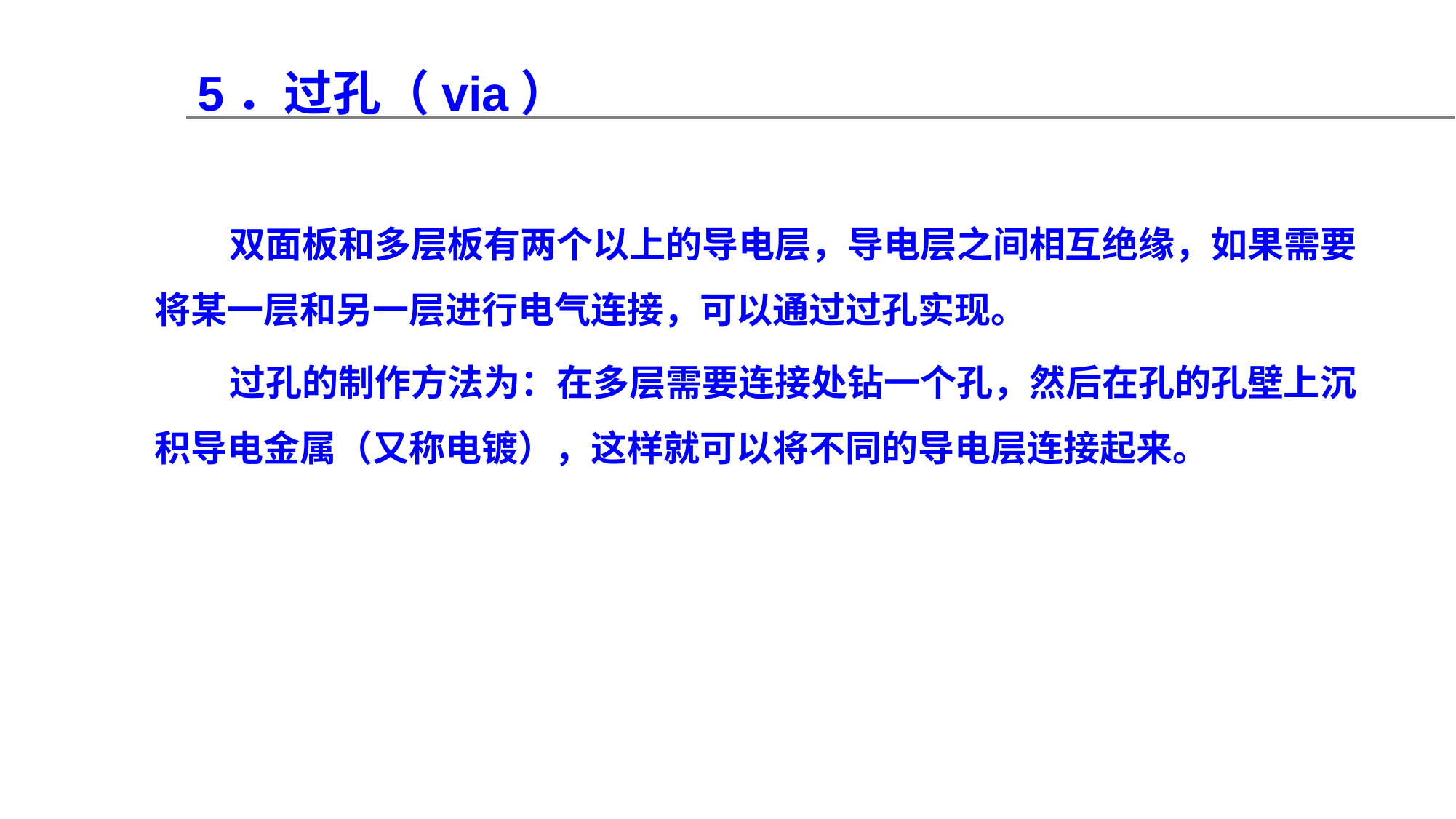

5．过孔（via）
双面板和多层板有两个以上的导电层，导电层之间相互绝缘，如果需要将某一层和另一层进行电气连接，可以通过过孔实现。
过孔的制作方法为：在多层需要连接处钻一个孔，然后在孔的孔壁上沉积导电金属（又称电镀），这样就可以将不同的导电层连接起来。